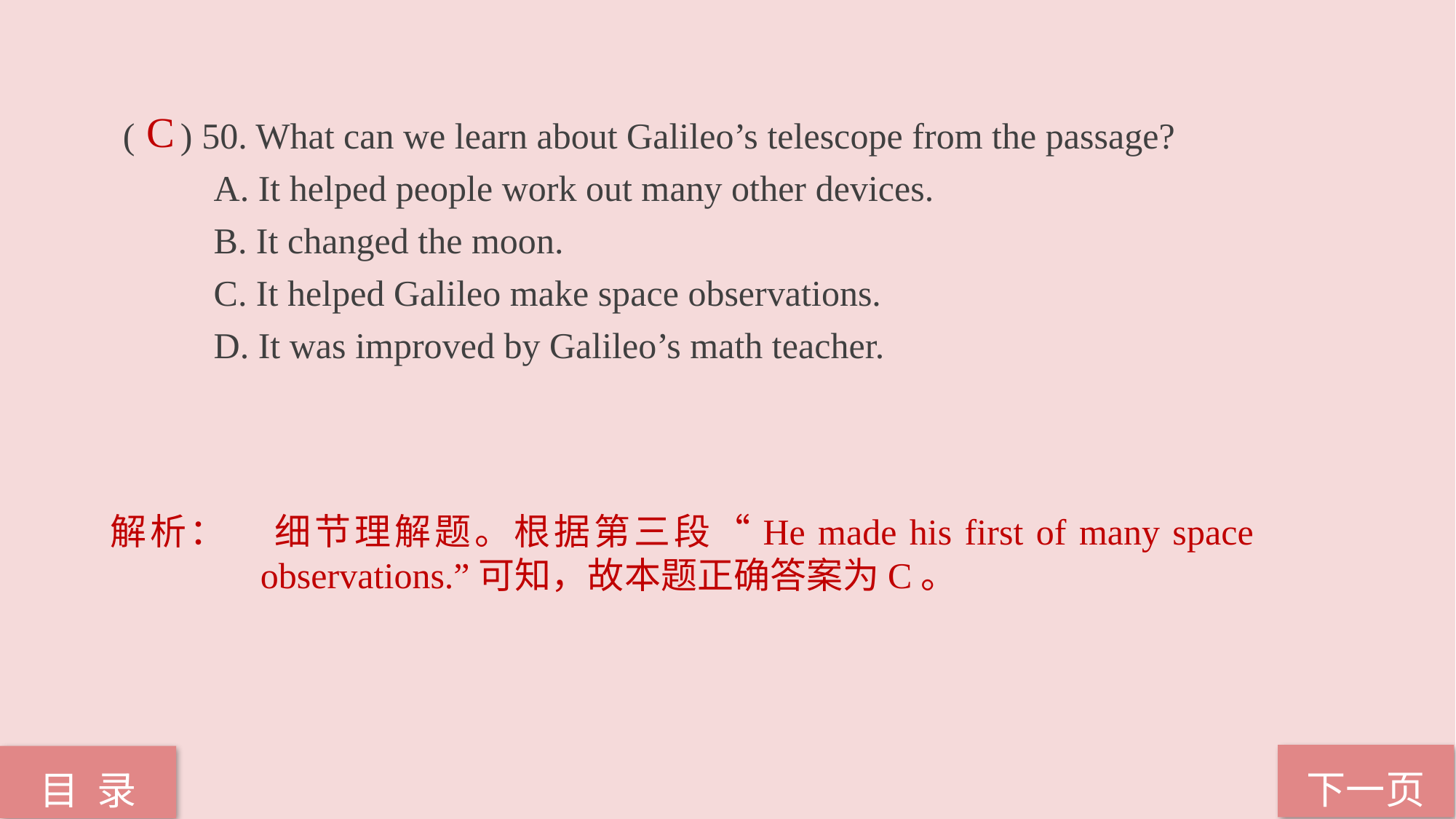

(     ) 50. What can we learn about Galileo’s telescope from the passage?
          A. It helped people work out many other devices.
          B. It changed the moon.
          C. It helped Galileo make space observations.
          D. It was improved by Galileo’s math teacher.
C
解析：	细节理解题。根据第三段“He made his first of many space observations.”可知，故本题正确答案为C。